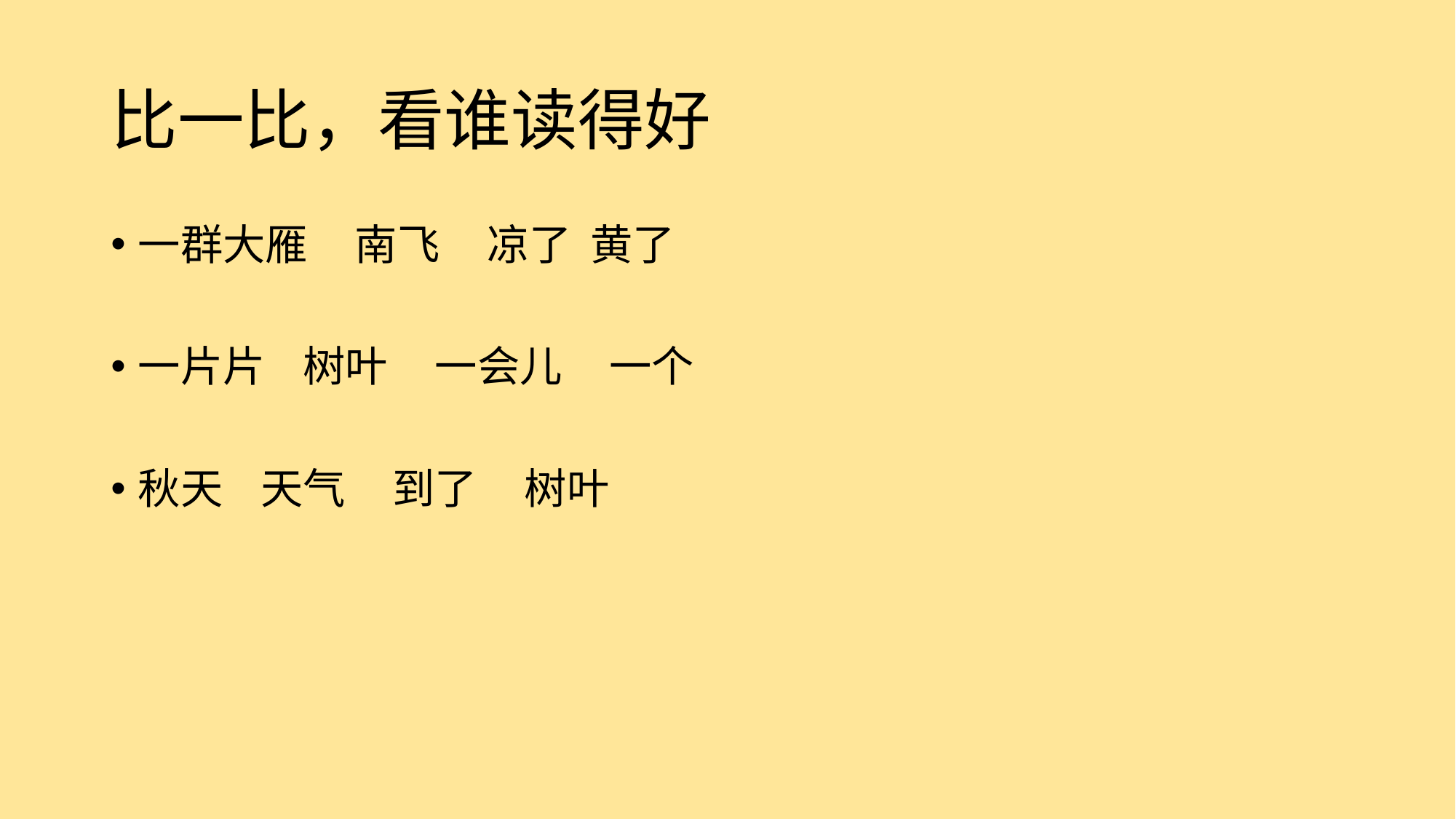

# 比一比，看谁读得好
一群大雁     南飞     凉了  黄了

一片片    树叶     一会儿     一个

秋天    天气     到了     树叶